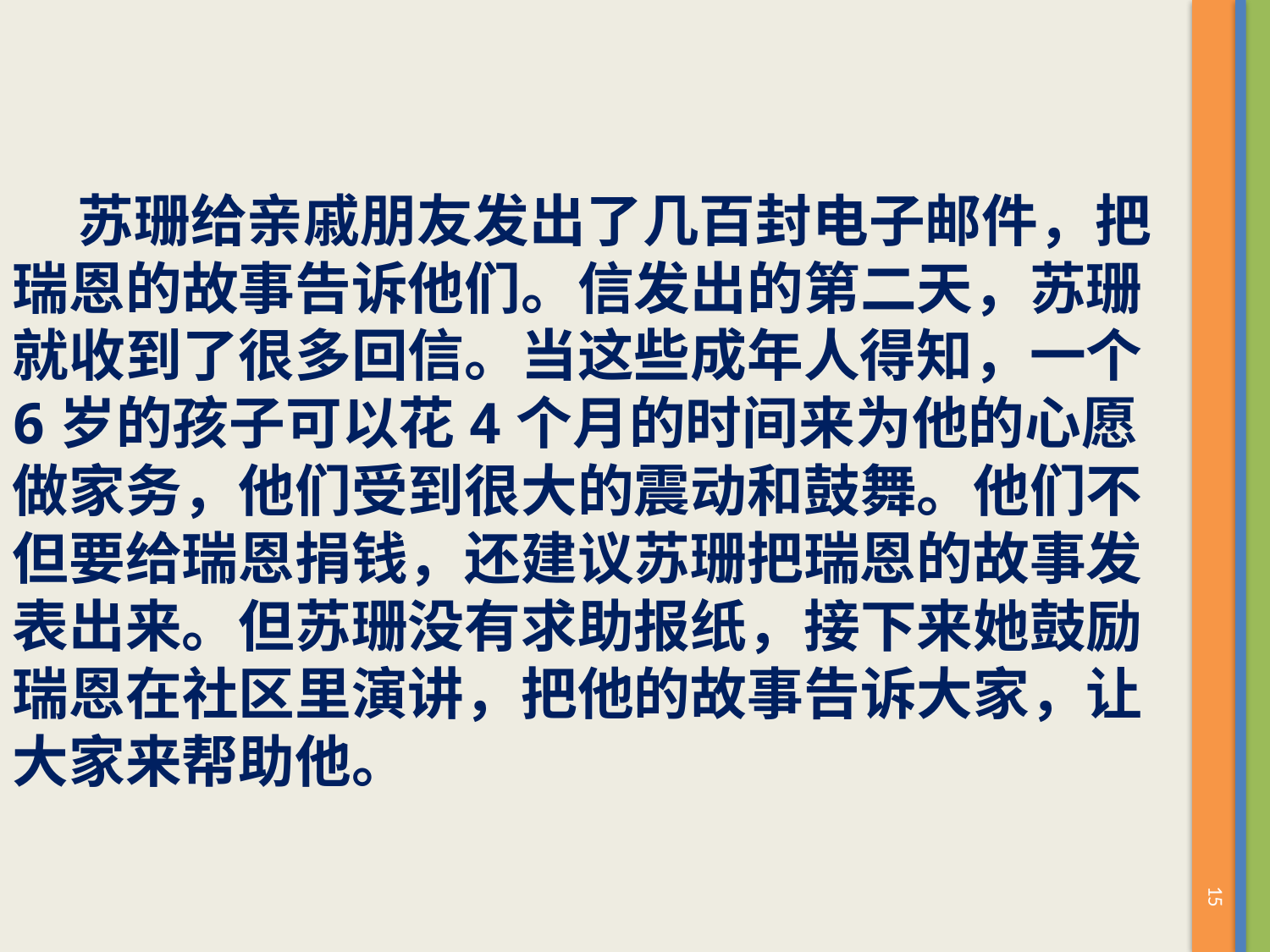

苏珊给亲戚朋友发出了几百封电子邮件，把瑞恩的故事告诉他们。信发出的第二天，苏珊就收到了很多回信。当这些成年人得知，一个6岁的孩子可以花4个月的时间来为他的心愿做家务，他们受到很大的震动和鼓舞。他们不但要给瑞恩捐钱，还建议苏珊把瑞恩的故事发表出来。但苏珊没有求助报纸，接下来她鼓励瑞恩在社区里演讲，把他的故事告诉大家，让大家来帮助他。
15